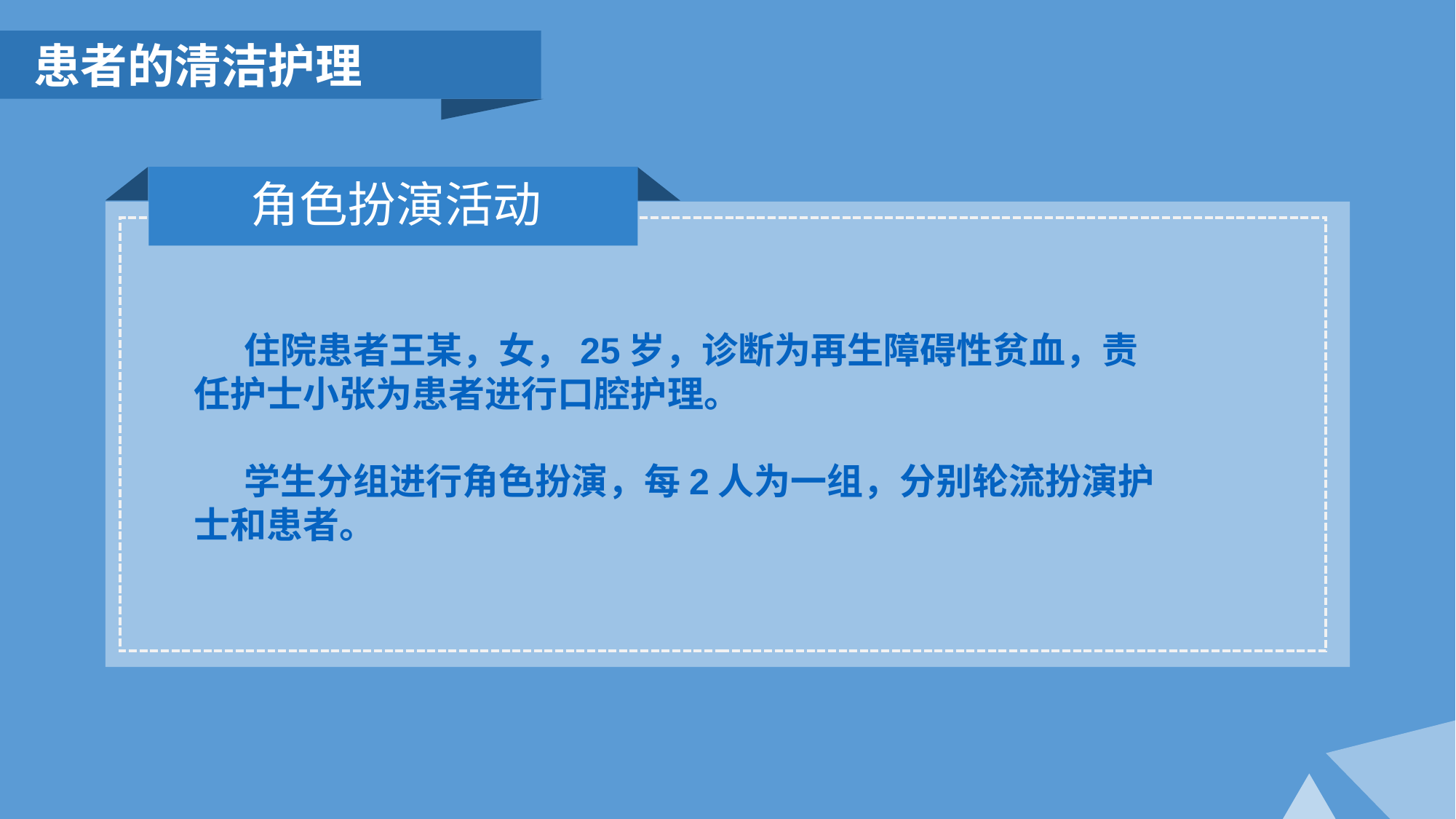

患者的清洁护理

角色扮演活动

     住院患者王某，女，25岁，诊断为再生障碍性贫血，责任护士小张为患者进行口腔护理。

     学生分组进行角色扮演，每2人为一组，分别轮流扮演护士和患者。